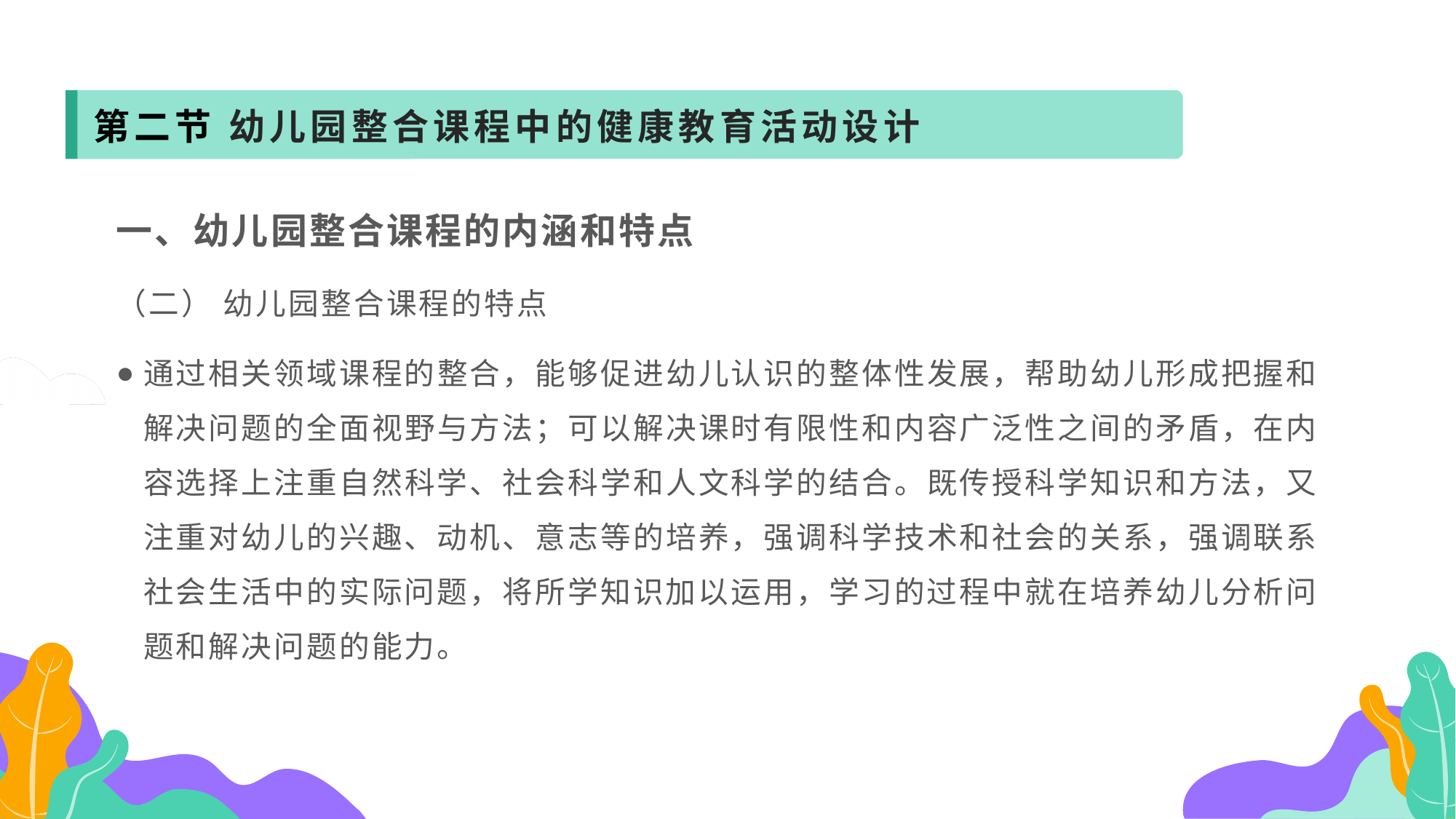

第二节 幼儿园整合课程中的健康教育活动设计
一、幼儿园整合课程的内涵和特点
（二） 幼儿园整合课程的特点
通过相关领域课程的整合，能够促进幼儿认识的整体性发展，帮助幼儿形成把握和解决问题的全面视野与方法；可以解决课时有限性和内容广泛性之间的矛盾，在内容选择上注重自然科学、社会科学和人文科学的结合。既传授科学知识和方法，又注重对幼儿的兴趣、动机、意志等的培养，强调科学技术和社会的关系，强调联系社会生活中的实际问题，将所学知识加以运用，学习的过程中就在培养幼儿分析问题和解决问题的能力。